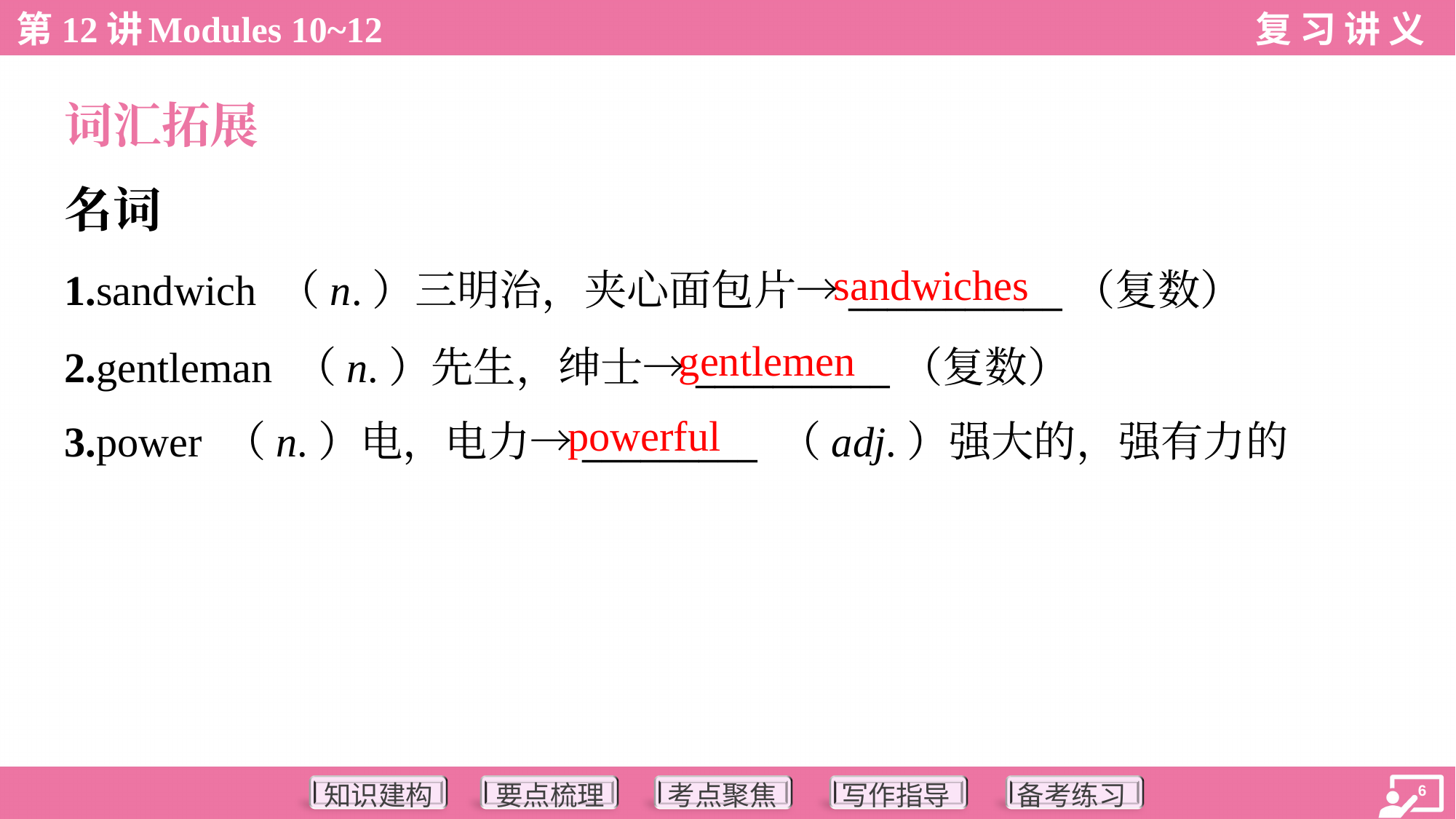

词汇拓展
名词
sandwiches
1.sandwich （n.）三明治，夹心面包片→___________（复数）
2.gentleman （n.）先生，绅士→__________（复数）
3.power （n.）电，电力→_________ （adj.）强大的，强有力的
gentlemen
powerful